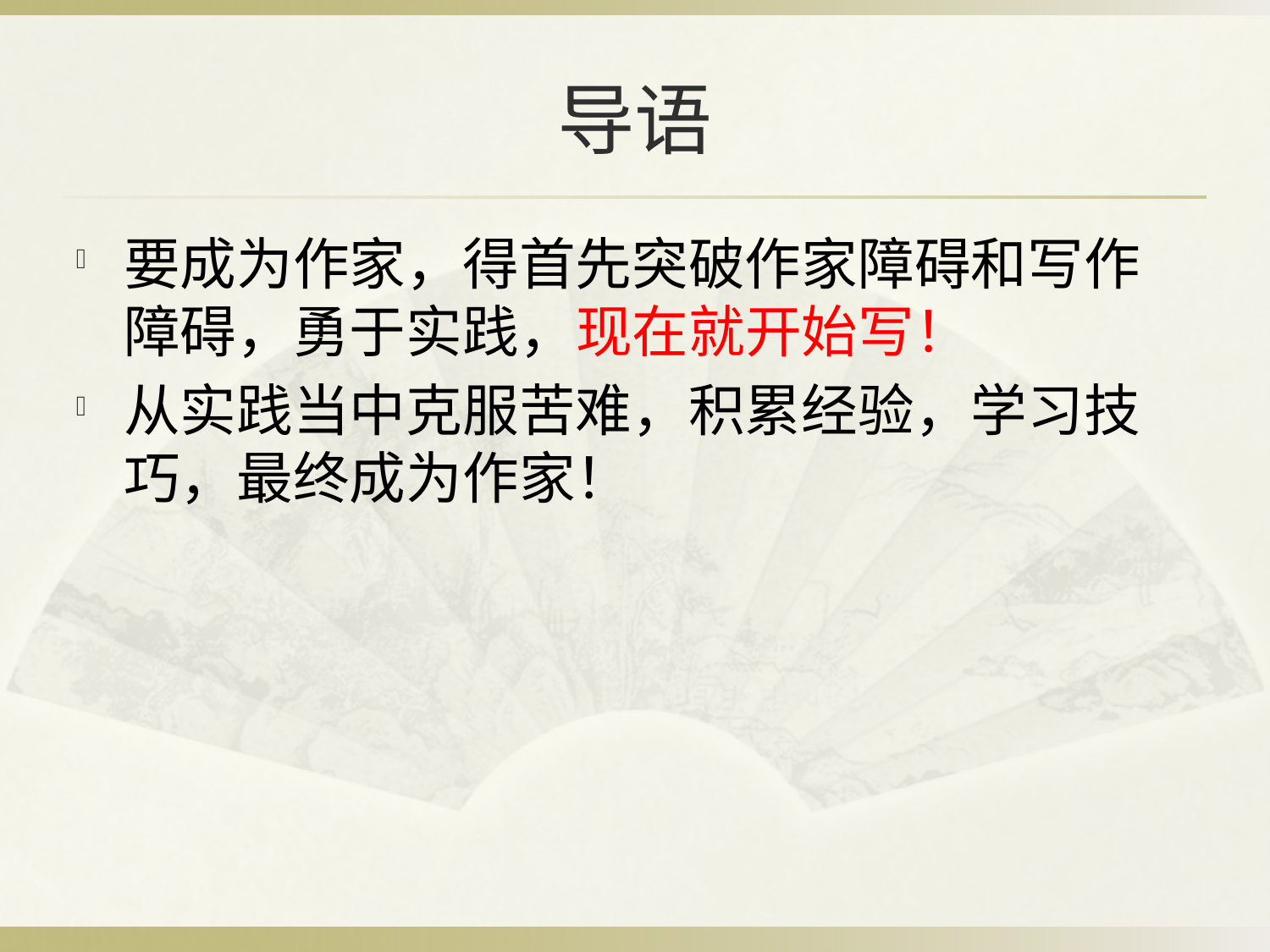

# 导语
要成为作家，得首先突破作家障碍和写作障碍，勇于实践，现在就开始写！
从实践当中克服苦难，积累经验，学习技巧，最终成为作家！